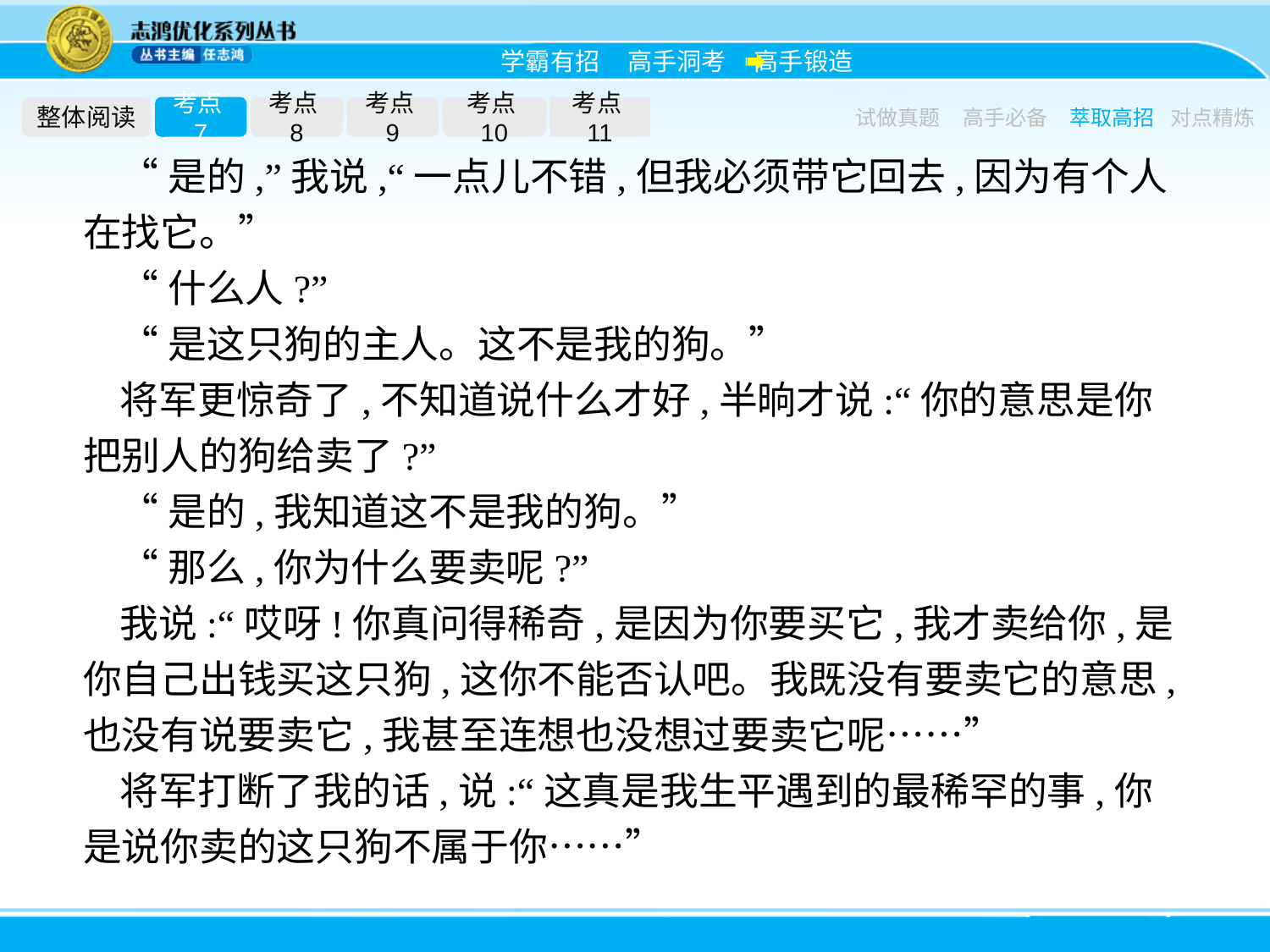

整体阅读
考点7
考点8
考点9
考点10
考点11
试做真题
高手必备
萃取高招
对点精炼
“是的,”我说,“一点儿不错,但我必须带它回去,因为有个人在找它。”
“什么人?”
“是这只狗的主人。这不是我的狗。”
将军更惊奇了,不知道说什么才好,半晌才说:“你的意思是你把别人的狗给卖了?”
“是的,我知道这不是我的狗。”
“那么,你为什么要卖呢?”
我说:“哎呀!你真问得稀奇,是因为你要买它,我才卖给你,是你自己出钱买这只狗,这你不能否认吧。我既没有要卖它的意思,也没有说要卖它,我甚至连想也没想过要卖它呢……”
将军打断了我的话,说:“这真是我生平遇到的最稀罕的事,你是说你卖的这只狗不属于你……”